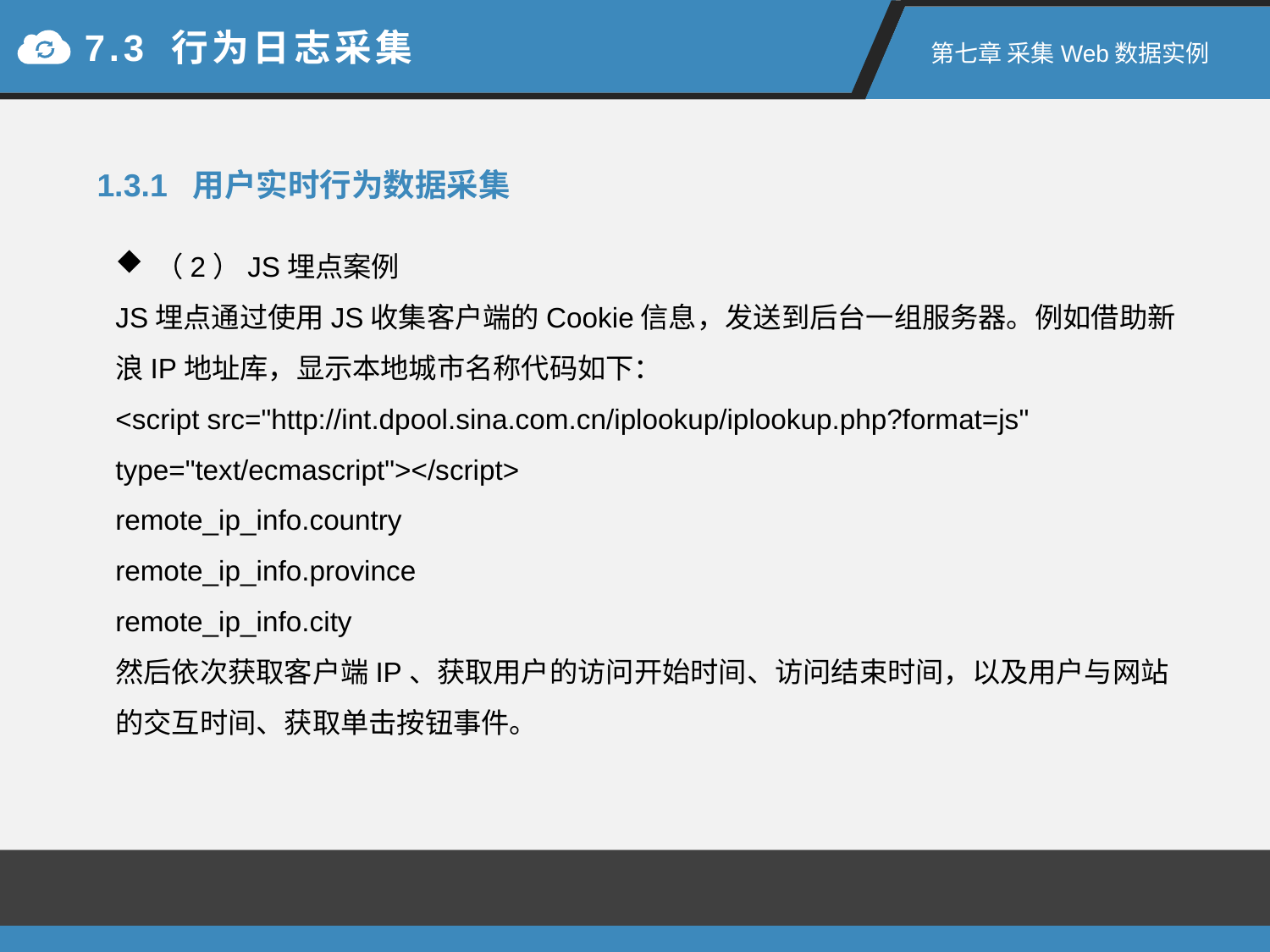

7.3 行为日志采集

第七章 采集Web数据实例
1.3.1  用户实时行为数据采集
（2）JS埋点案例
JS埋点通过使用JS收集客户端的Cookie信息，发送到后台一组服务器。例如借助新浪IP地址库，显示本地城市名称代码如下：
<script src="http://int.dpool.sina.com.cn/iplookup/iplookup.php?format=js"
type="text/ecmascript"></script>
remote_ip_info.country
remote_ip_info.province
remote_ip_info.city
然后依次获取客户端IP、获取用户的访问开始时间、访问结束时间，以及用户与网站的交互时间、获取单击按钮事件。